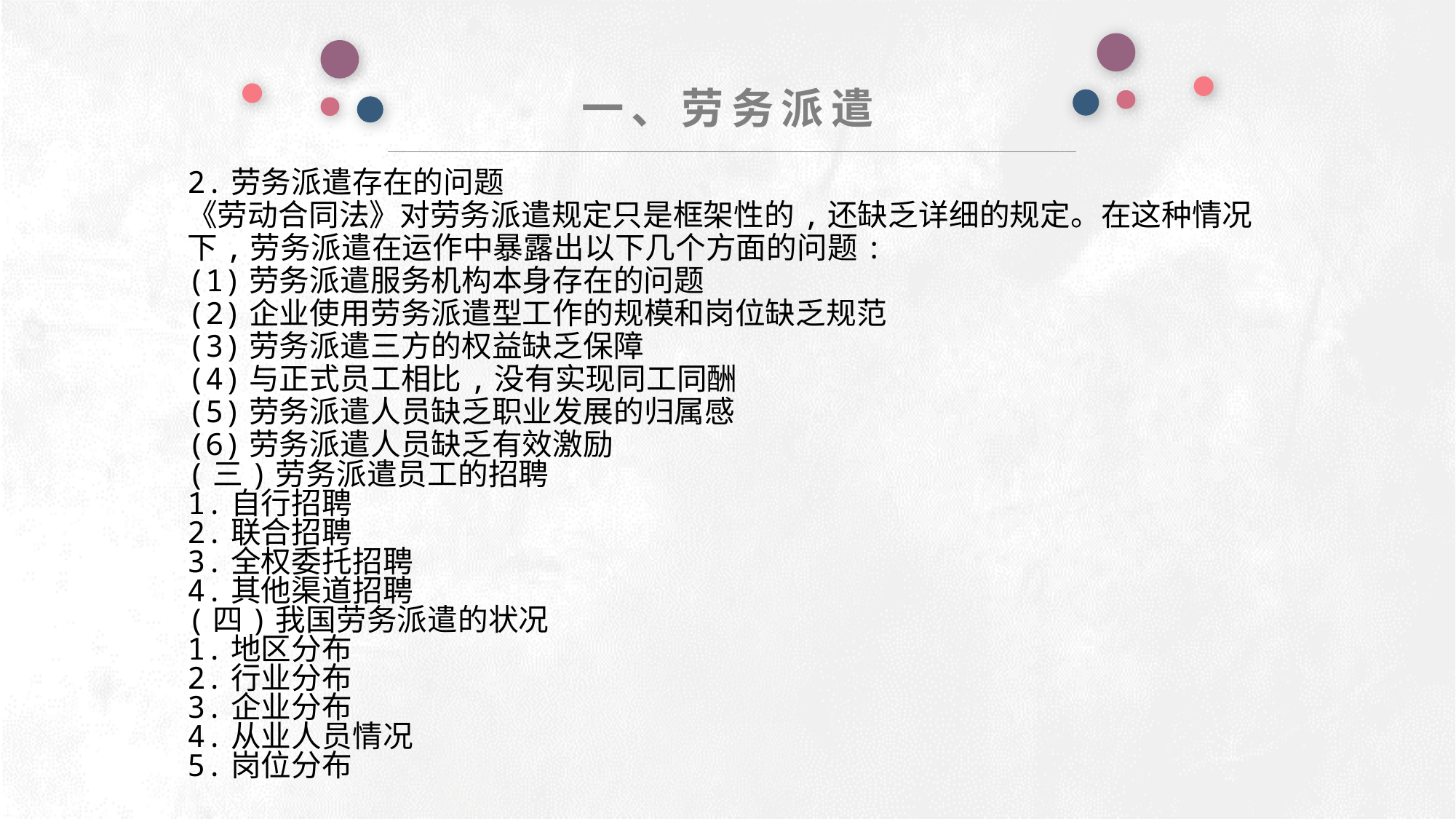

一、劳务派遣

2.劳务派遣存在的问题
《劳动合同法》对劳务派遣规定只是框架性的,还缺乏详细的规定。在这种情况下,劳务派遣在运作中暴露出以下几个方面的问题:
(1)劳务派遣服务机构本身存在的问题
(2)企业使用劳务派遣型工作的规模和岗位缺乏规范
(3)劳务派遣三方的权益缺乏保障
(4)与正式员工相比,没有实现同工同酬
(5)劳务派遣人员缺乏职业发展的归属感
(6)劳务派遣人员缺乏有效激励
(三)劳务派遣员工的招聘
1.自行招聘
2.联合招聘
3.全权委托招聘
4.其他渠道招聘
(四)我国劳务派遣的状况
1.地区分布
2.行业分布
3.企业分布
4.从业人员情况
5.岗位分布

e7d195523061f1c0deeec63e560781cfd59afb0ea006f2a87ABB68BF51EA6619813959095094C18C62A12F549504892A4AAA8C1554C6663626E05CA27F281A14E6983772AFC3FB97135759321DEA3D70CCCB10945EC5A0322096E752803368C2184698845E3CCD6DB7F651295A8E4F3FDC19EA64A2B4A4AC1434B55AAE41CF0BF61B375C23F3039959E085EE760725AA